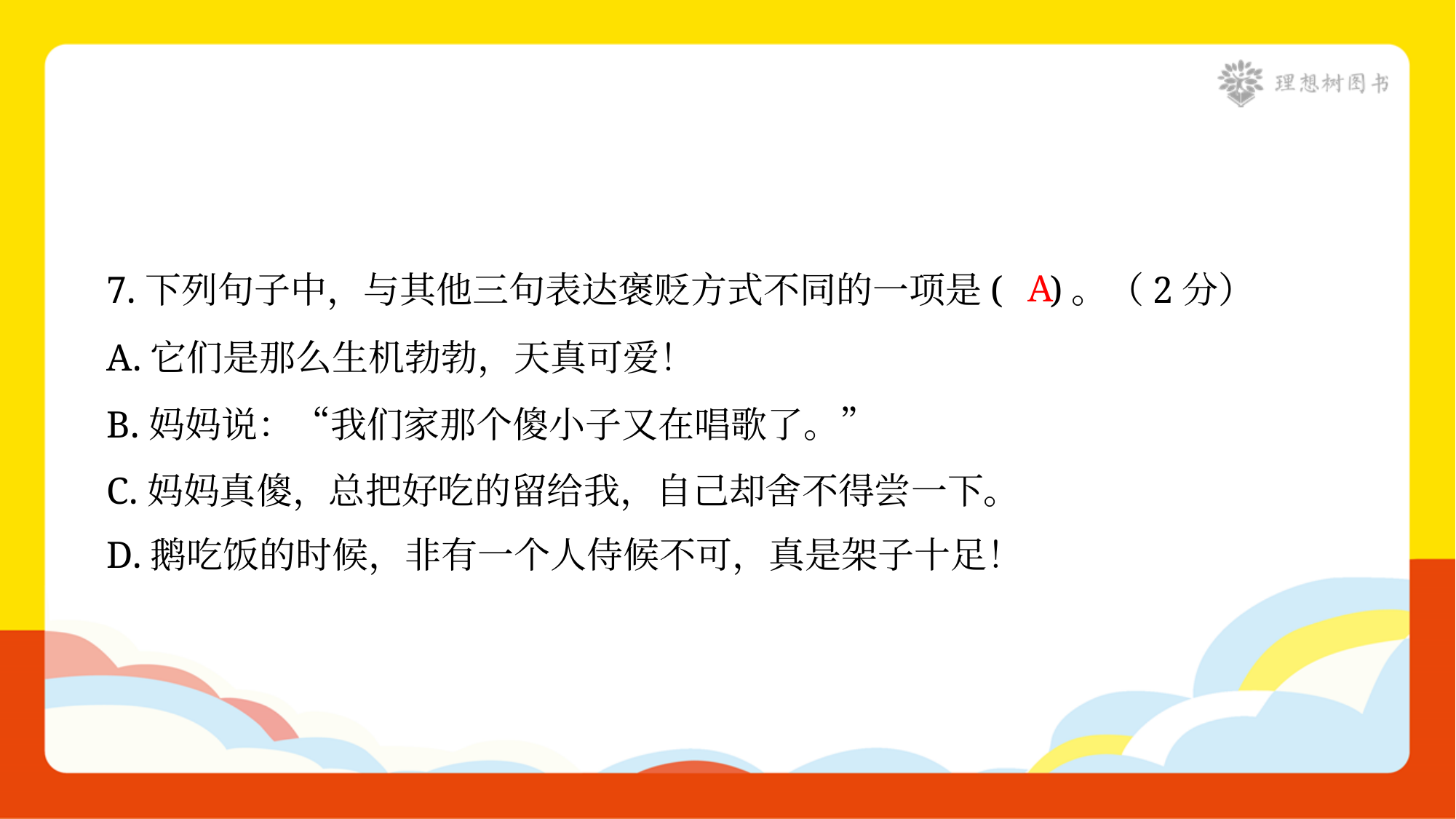

A
7.下列句子中，与其他三句表达褒贬方式不同的一项是(     )。（2分）
A.它们是那么生机勃勃，天真可爱！
B.妈妈说：“我们家那个傻小子又在唱歌了。”
C.妈妈真傻，总把好吃的留给我，自己却舍不得尝一下。
D.鹅吃饭的时候，非有一个人侍候不可，真是架子十足！